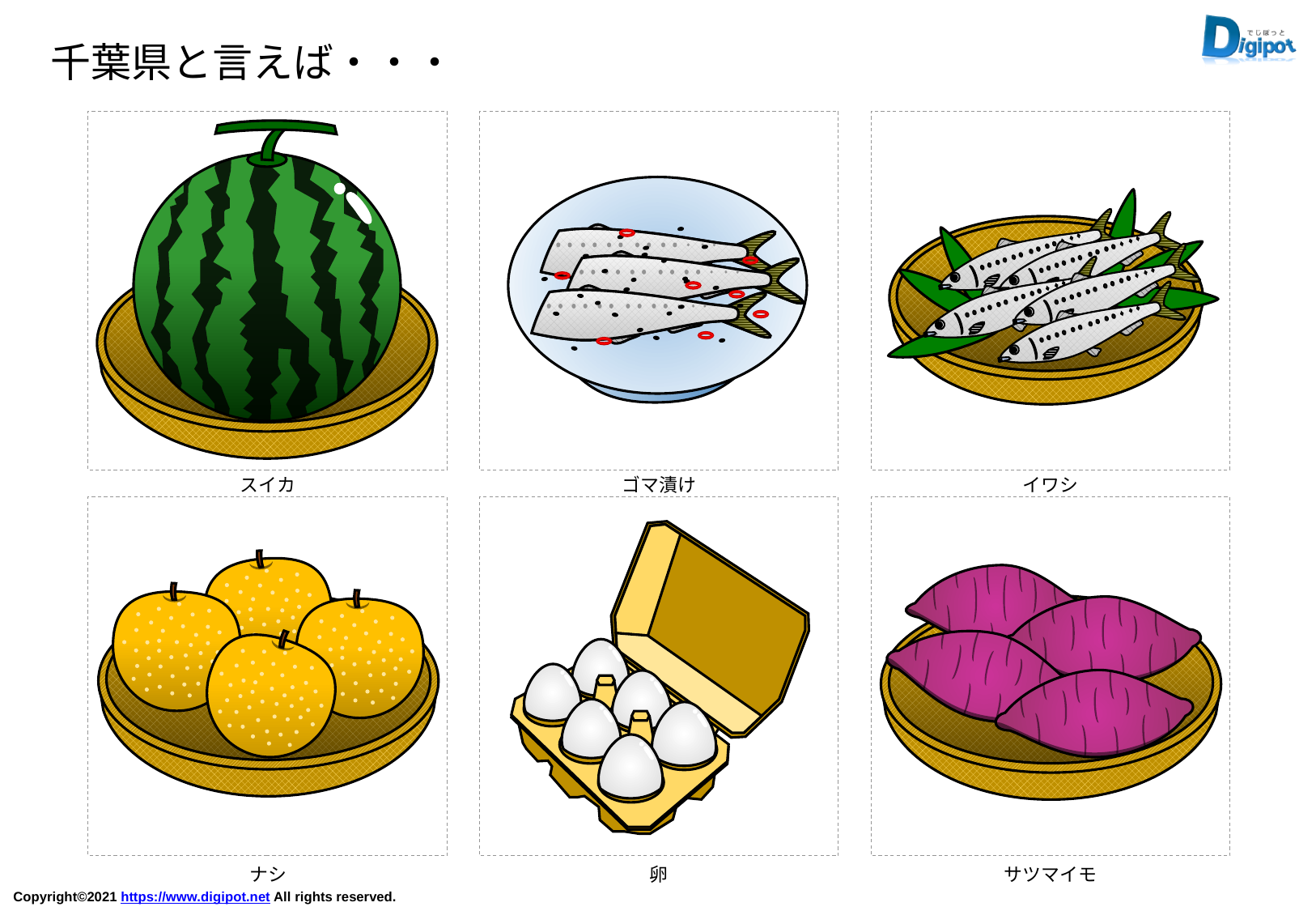

千葉県と言えば・・・

スイカ
ゴマ漬け
イワシ

ナシ
卵
サツマイモ